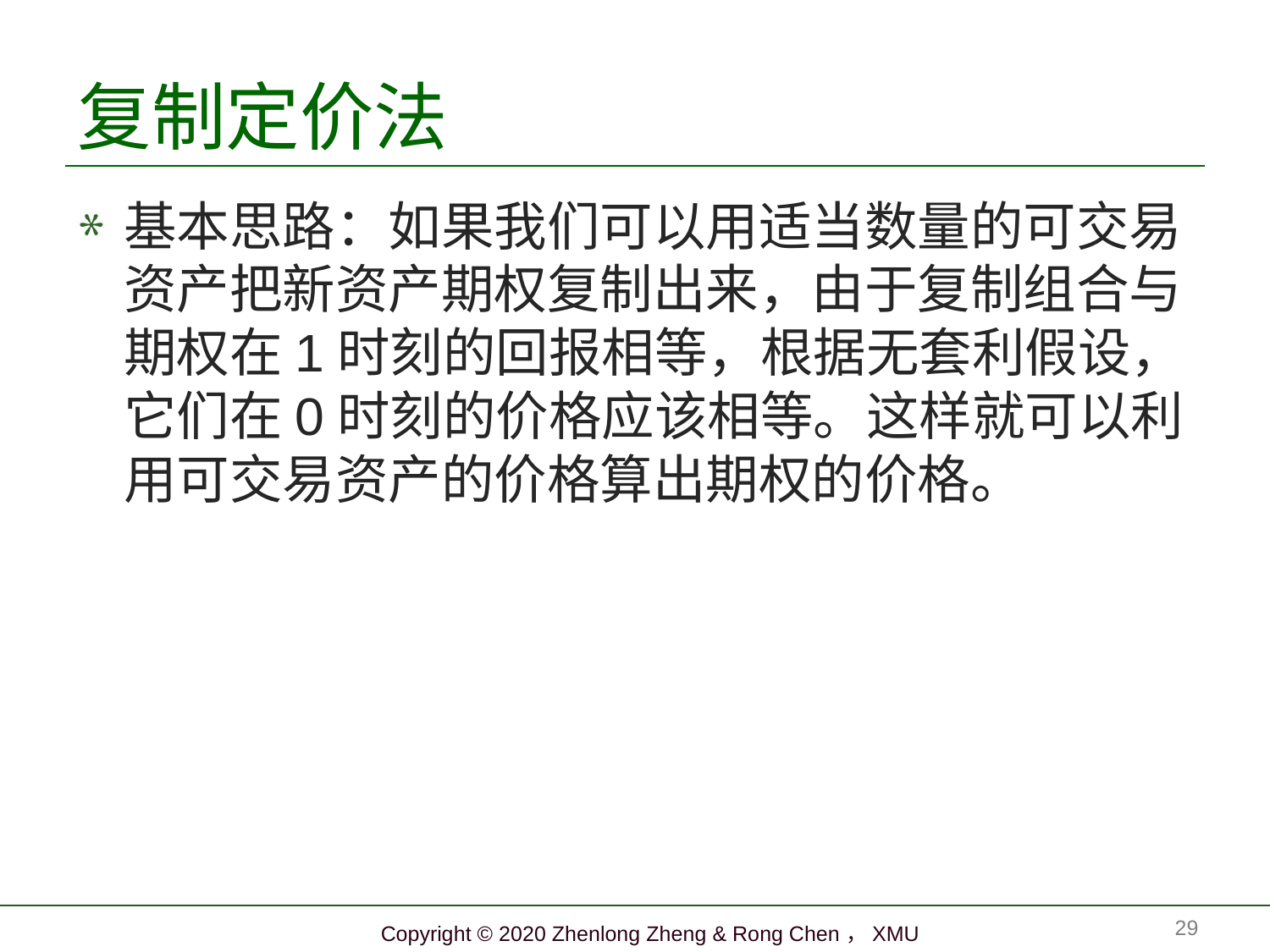

# 复制定价法
基本思路：如果我们可以用适当数量的可交易资产把新资产期权复制出来，由于复制组合与期权在1时刻的回报相等，根据无套利假设，它们在0时刻的价格应该相等。这样就可以利用可交易资产的价格算出期权的价格。

29